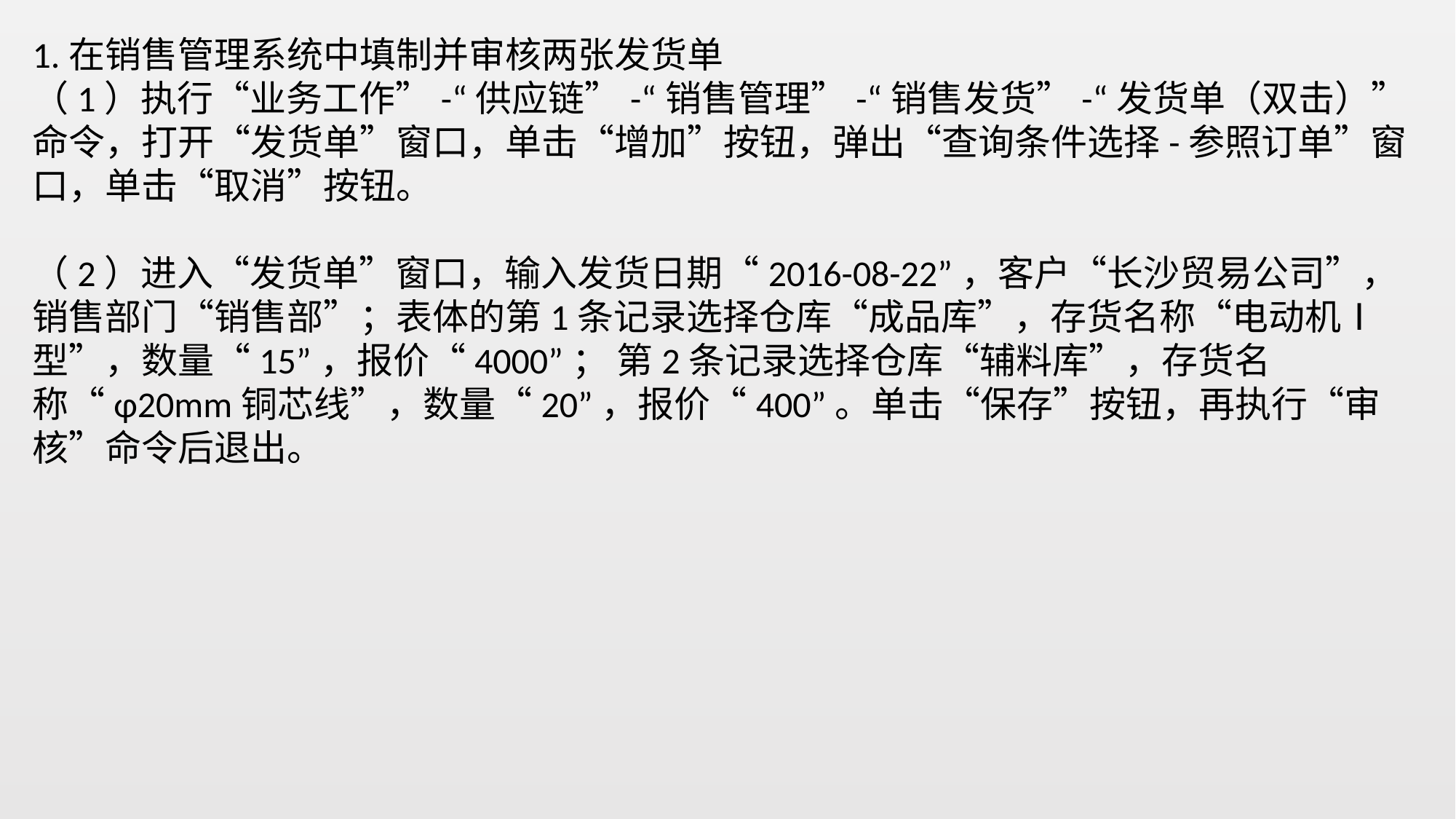

1.在销售管理系统中填制并审核两张发货单
（1）执行“业务工作”-“供应链”-“销售管理”-“销售发货”-“发货单（双击）”命令，打开“发货单”窗口，单击“增加”按钮，弹出“查询条件选择-参照订单”窗口，单击“取消”按钮。

（2）进入“发货单”窗口，输入发货日期“2016-08-22”，客户“长沙贸易公司”，销售部门“销售部”；表体的第1条记录选择仓库“成品库”，存货名称“电动机Ⅰ型”，数量“15”，报价“4000”； 第2条记录选择仓库“辅料库”，存货名称“ɸ20mm铜芯线”，数量“20”，报价“400”。单击“保存”按钮，再执行“审核”命令后退出。